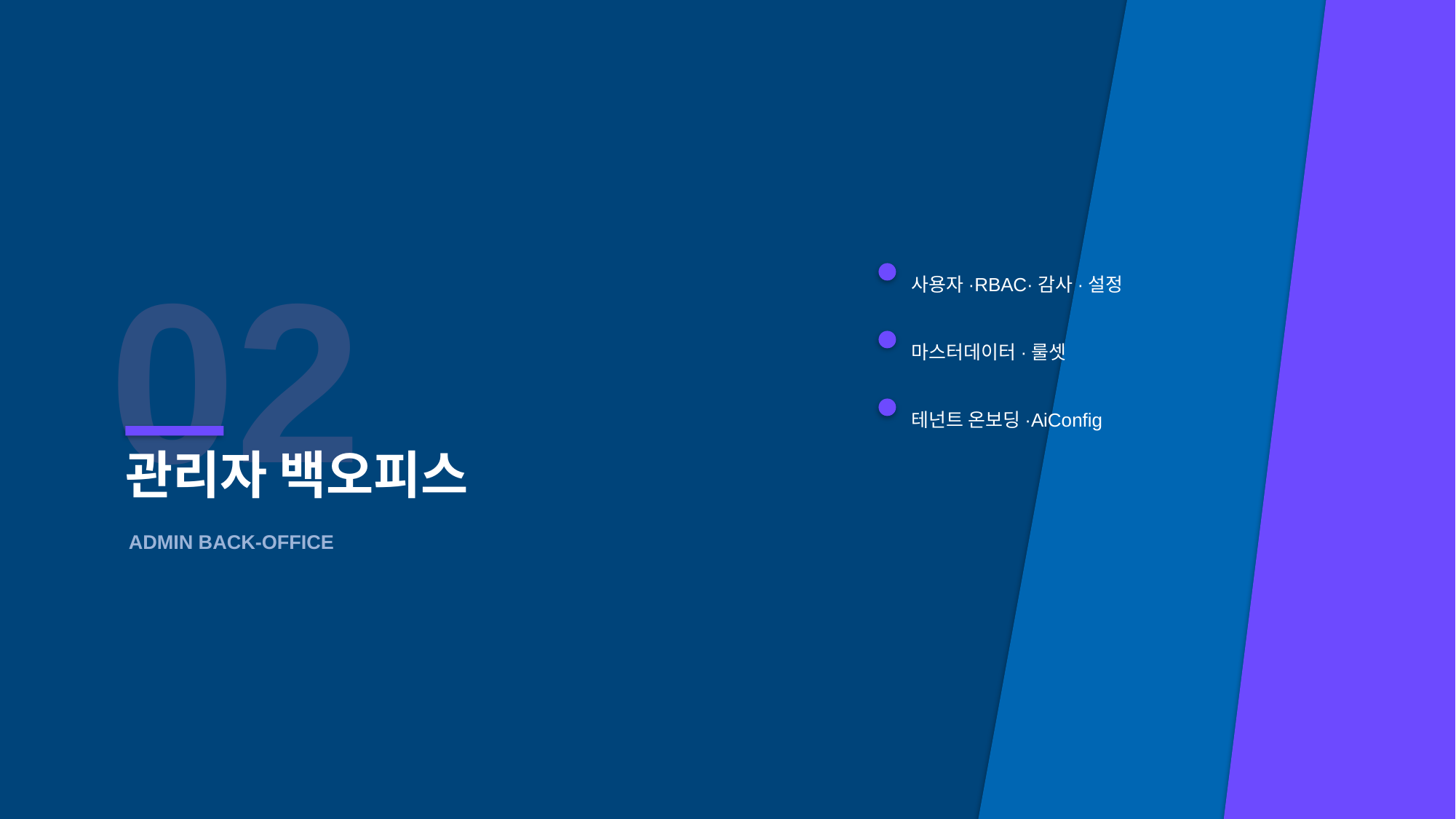

02
사용자·RBAC·감사·설정

마스터데이터·룰셋

테넌트 온보딩·AiConfig

관리자 백오피스
ADMIN BACK-OFFICE